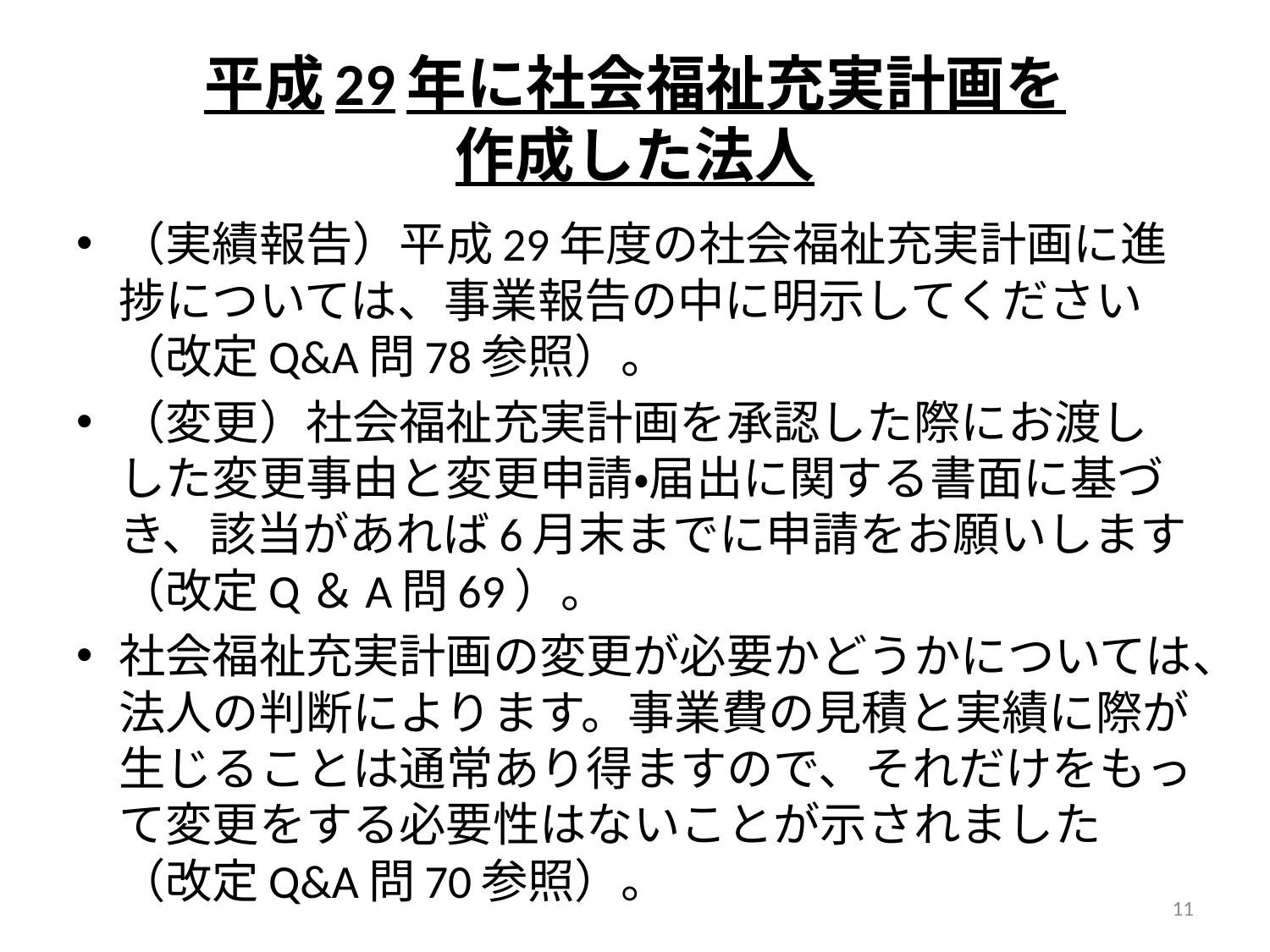

# 平成29年に社会福祉充実計画を 作成した法人
（実績報告）平成29年度の社会福祉充実計画に進捗については、事業報告の中に明示してください（改定Q&A問78参照）。
（変更）社会福祉充実計画を承認した際にお渡しした変更事由と変更申請・届出に関する書面に基づき、該当があれば6月末までに申請をお願いします（改定Q＆A問69）。
社会福祉充実計画の変更が必要かどうかについては、法人の判断によります。事業費の見積と実績に際が生じることは通常あり得ますので、それだけをもって変更をする必要性はないことが示されました（改定Q&A問70参照）。

11